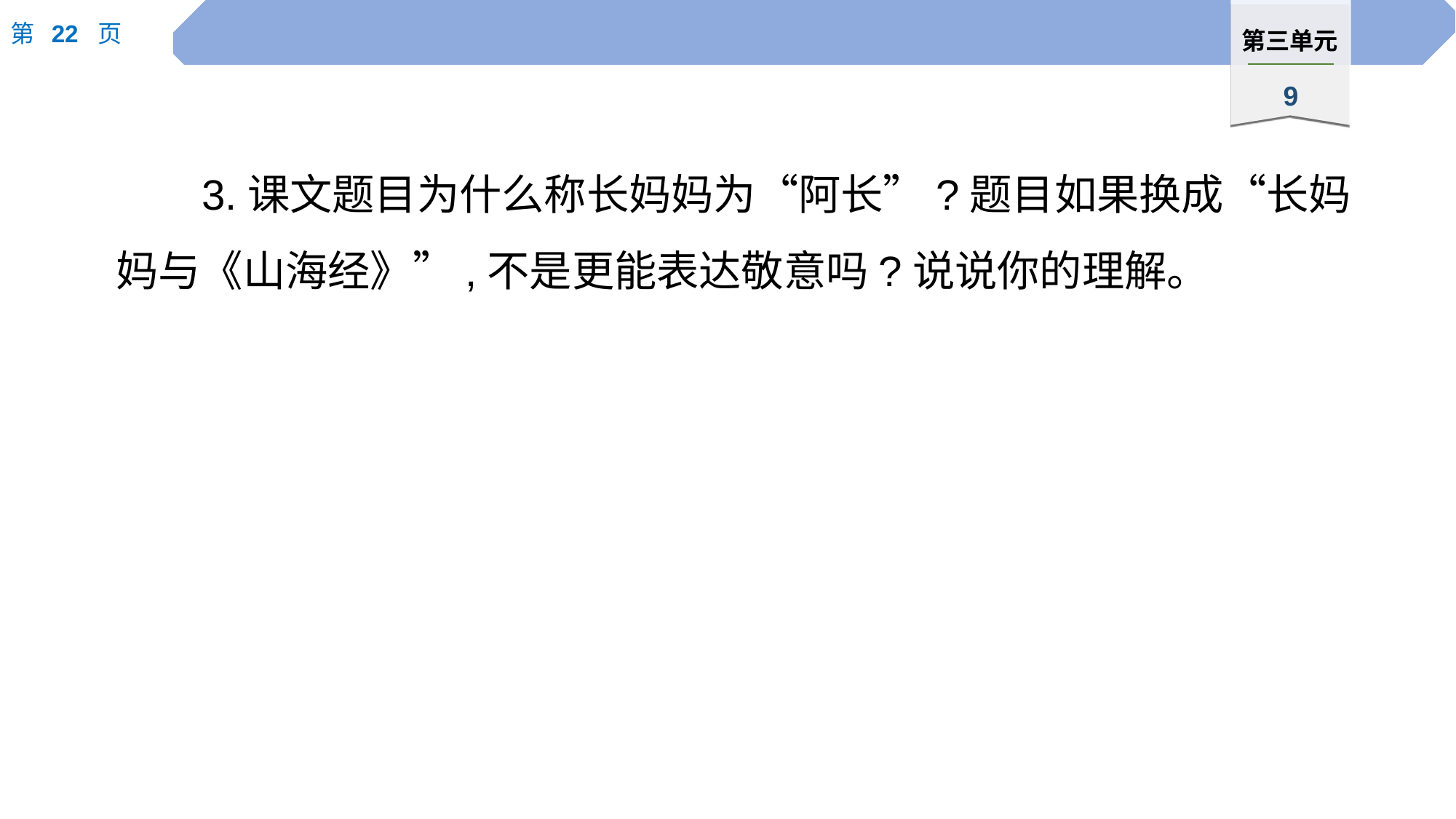

3.课文题目为什么称长妈妈为“阿长”?题目如果换成“长妈妈与《山海经》”,不是更能表达敬意吗?说说你的理解。